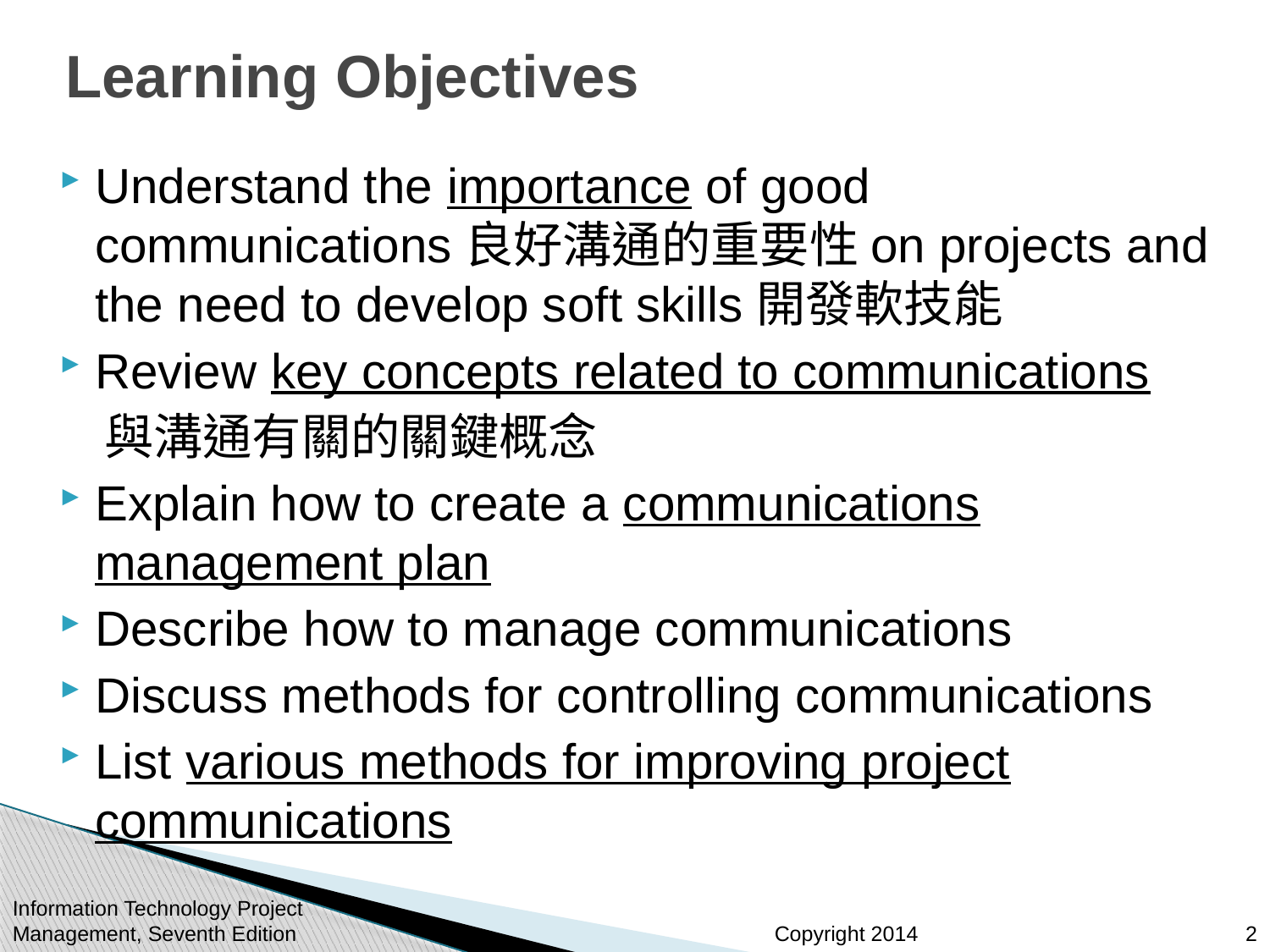

# Learning Objectives
Understand the importance of good communications良好溝通的重要性on projects and the need to develop soft skills開發軟技能
Review key concepts related to communications
   與溝通有關的關鍵概念
Explain how to create a communications management plan
Describe how to manage communications
Discuss methods for controlling communications
List various methods for improving project communications

Information Technology Project Management, Seventh Edition
2